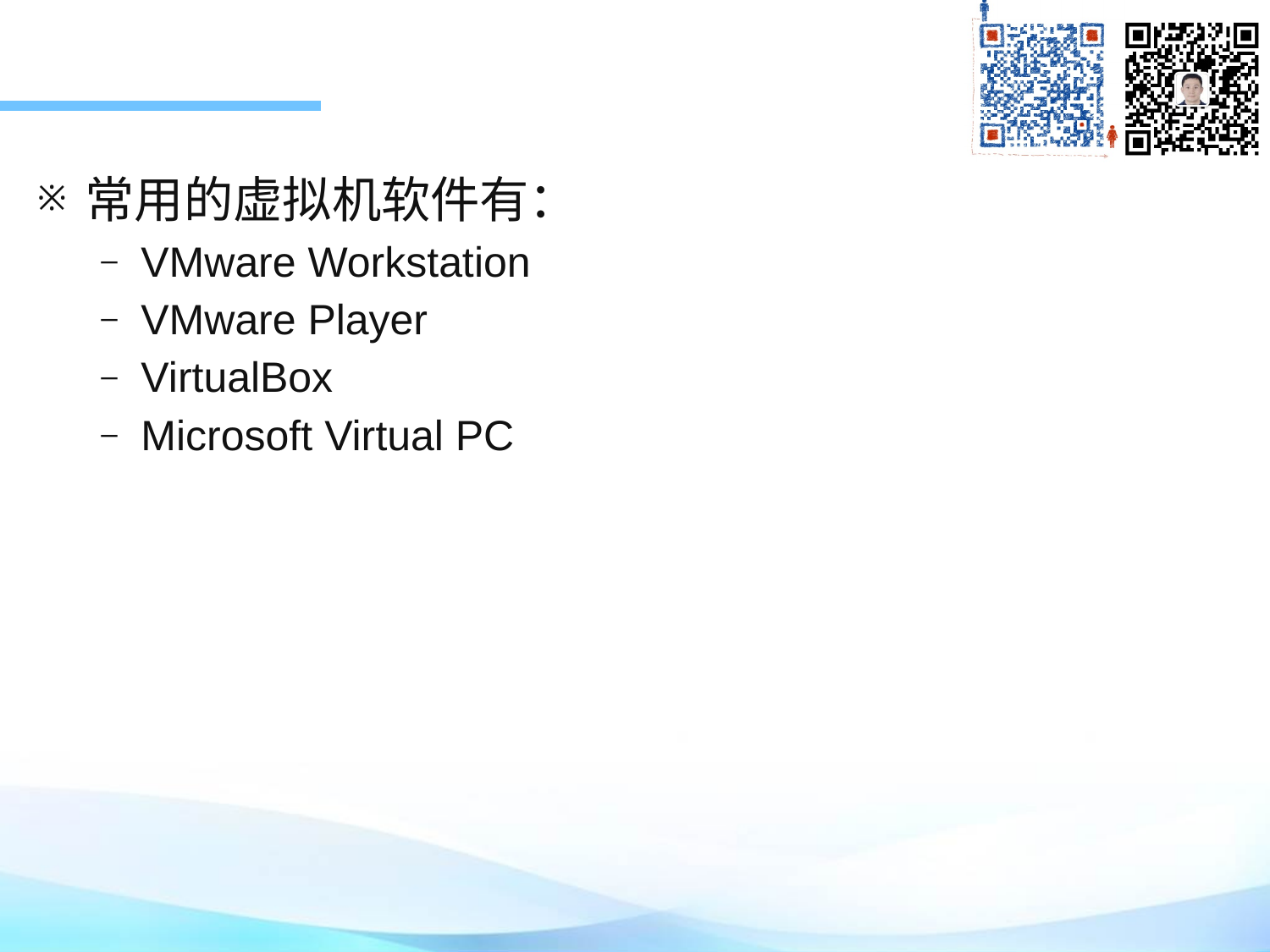

常用的虚拟机软件有：
VMware Workstation
VMware Player
VirtualBox
Microsoft Virtual PC